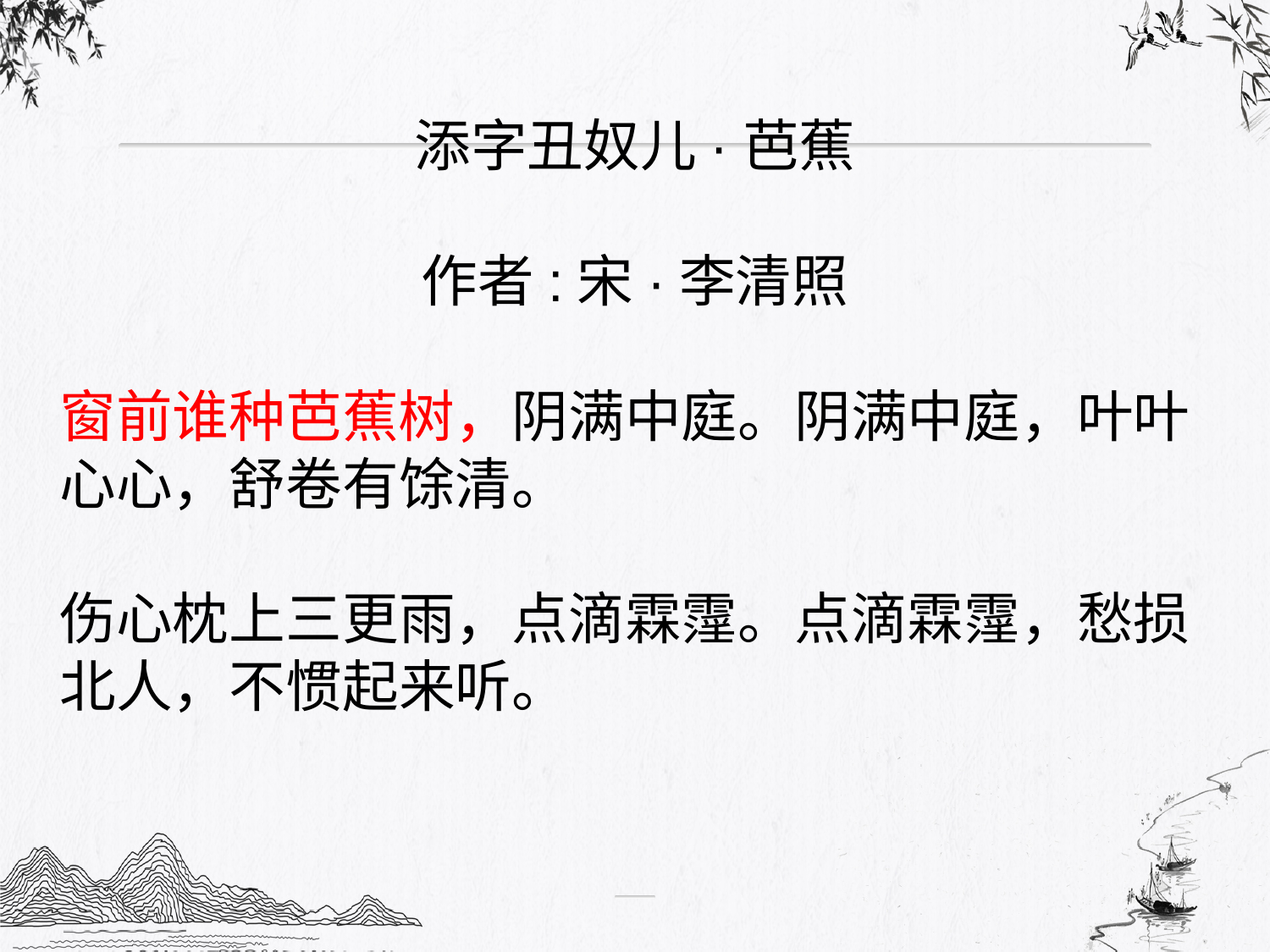

添字丑奴儿·芭蕉

作者:宋·李清照

窗前谁种芭蕉树，阴满中庭。阴满中庭，叶叶心心，舒卷有馀清。

伤心枕上三更雨，点滴霖霪。点滴霖霪，愁损北人，不惯起来听。